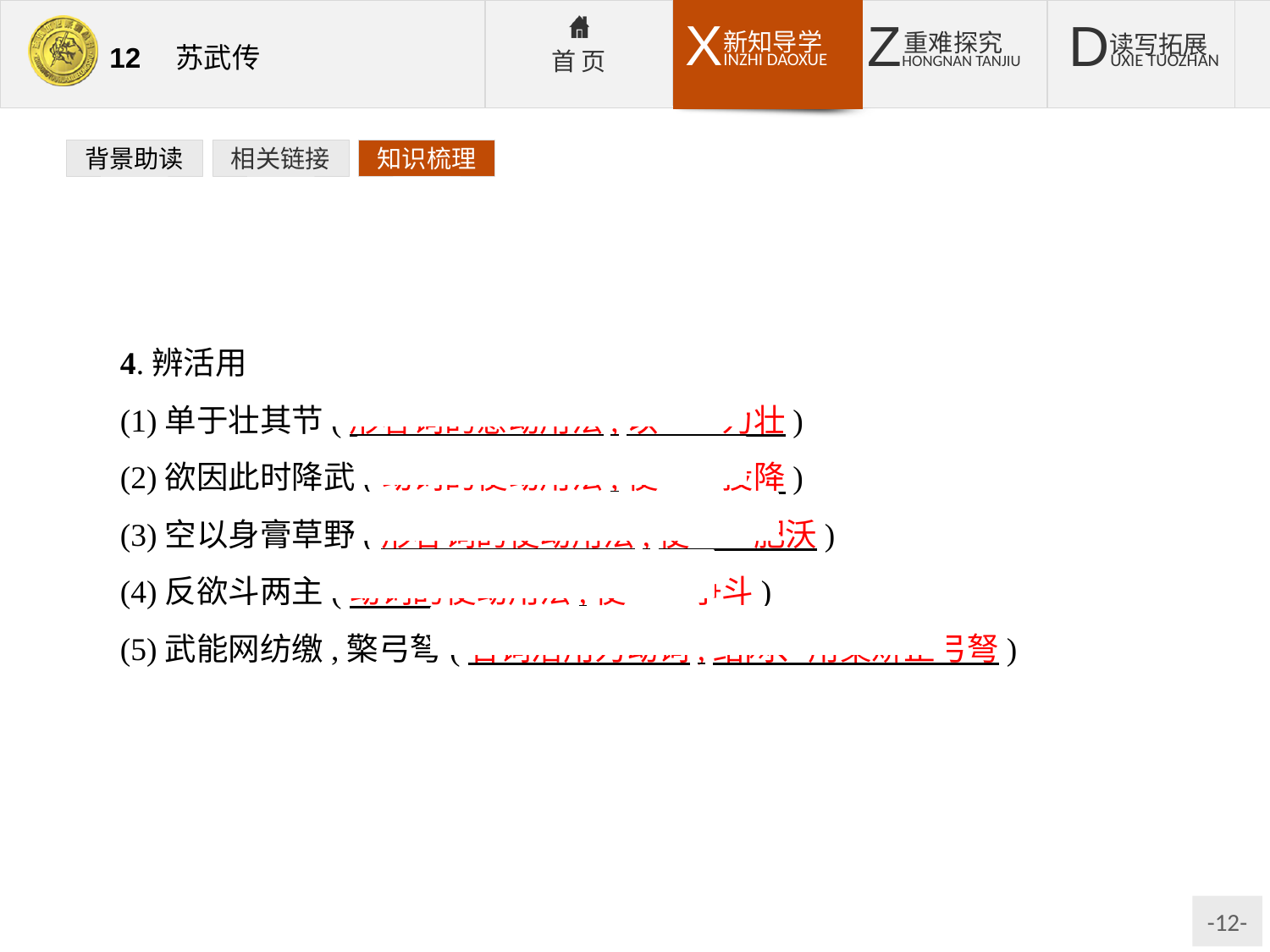

背景助读
相关链接
知识梳理
4.辨活用
(1)单于壮其节(形容词的意动用法,以……为壮)
(2)欲因此时降武(动词的使动用法,使……投降)
(3)空以身膏草野(形容词的使动用法,使……肥沃)
(4)反欲斗两主(动词的使动用法,使……争斗)
(5)武能网纺缴,檠弓弩(名词活用为动词,结网、用檠矫正弓弩)